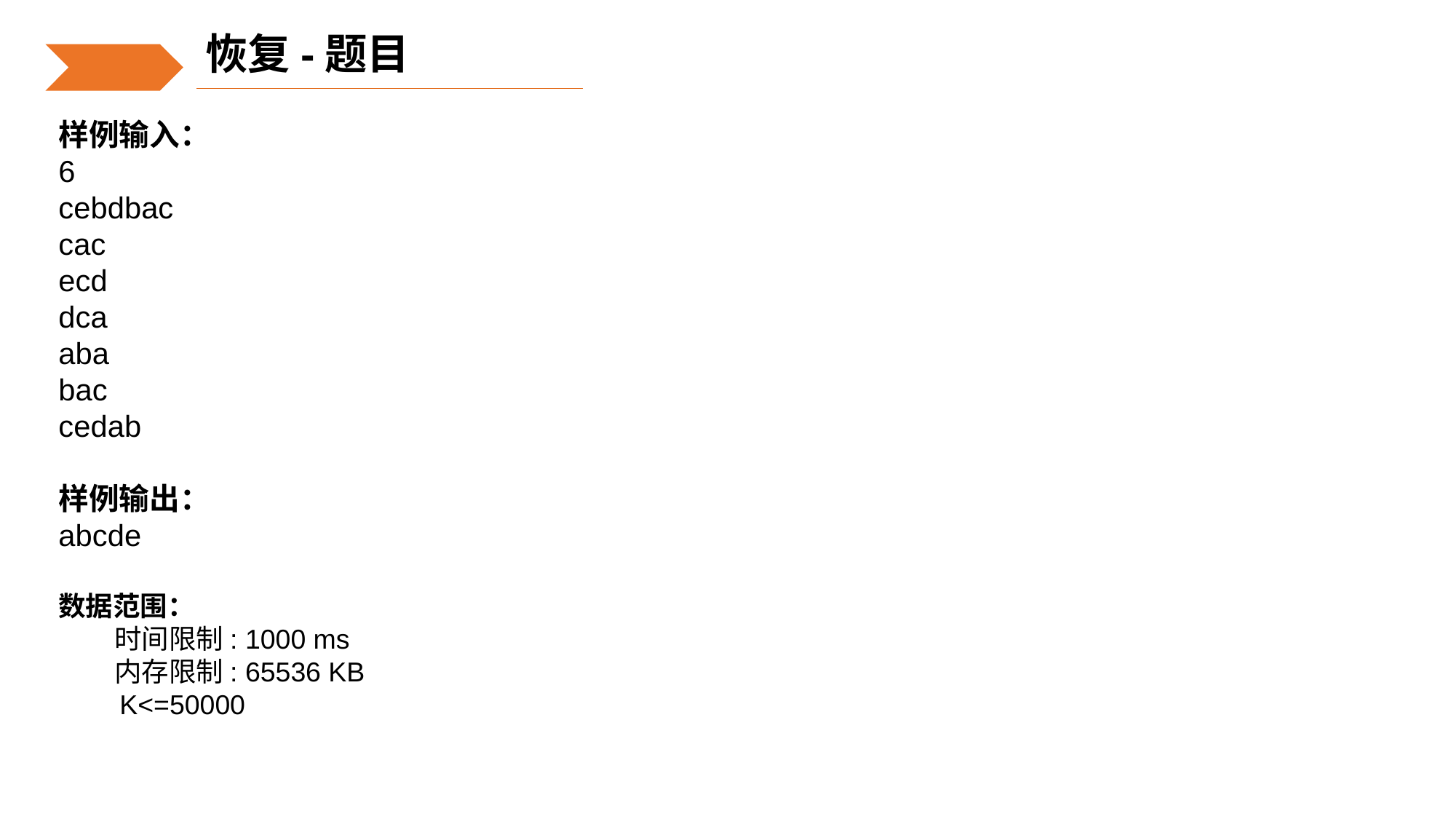

恢复-题目
样例输入：
6
cebdbac
cac
ecd
dca
aba
bac
cedab

样例输出：
abcde

数据范围：
        时间限制: 1000 ms
        内存限制: 65536 KB
        K<=50000